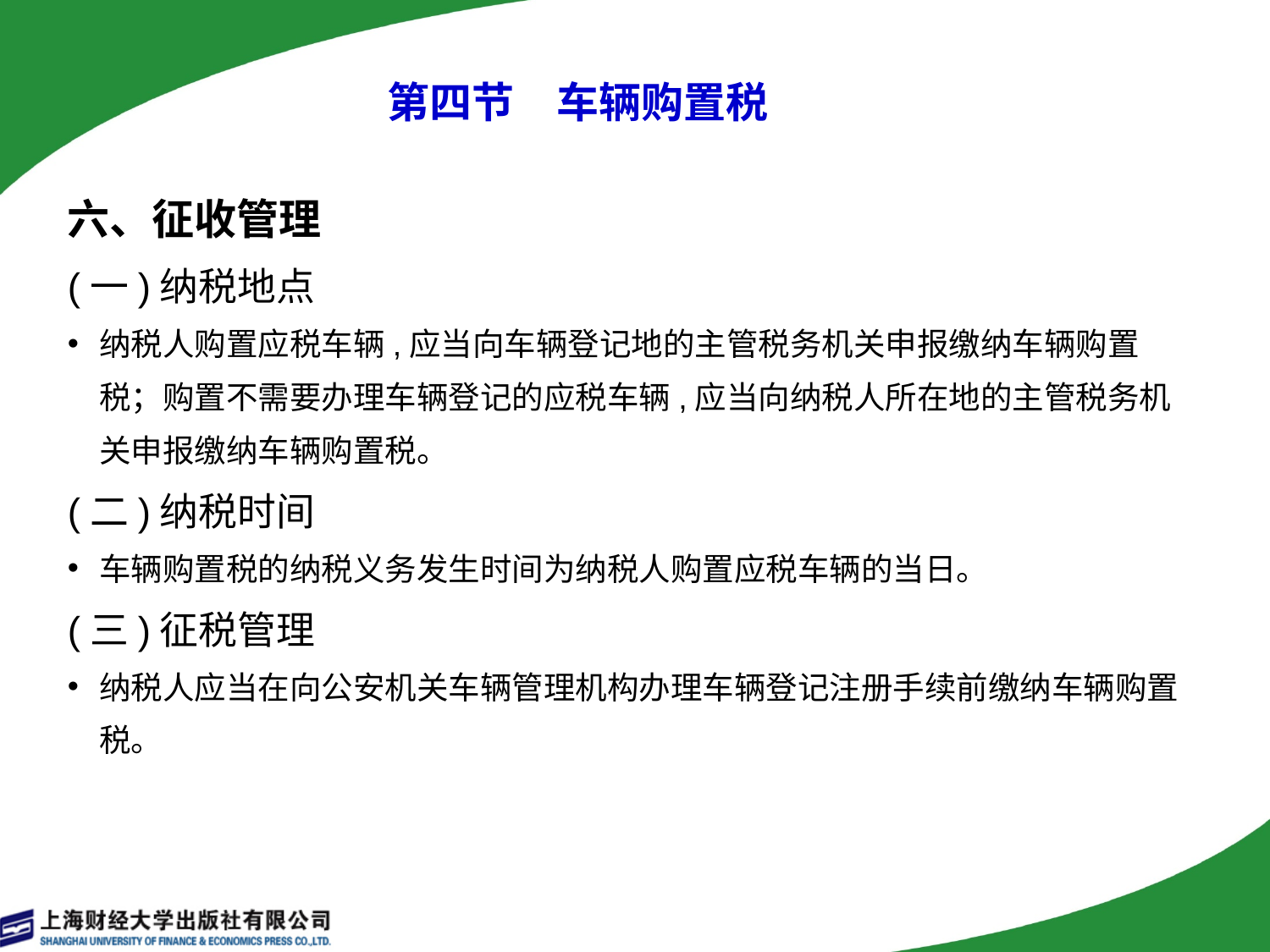

# 第四节　车辆购置税
六、征收管理
(一)纳税地点
纳税人购置应税车辆,应当向车辆登记地的主管税务机关申报缴纳车辆购置税；购置不需要办理车辆登记的应税车辆,应当向纳税人所在地的主管税务机关申报缴纳车辆购置税。
(二)纳税时间
车辆购置税的纳税义务发生时间为纳税人购置应税车辆的当日。
(三)征税管理
纳税人应当在向公安机关车辆管理机构办理车辆登记注册手续前缴纳车辆购置税。